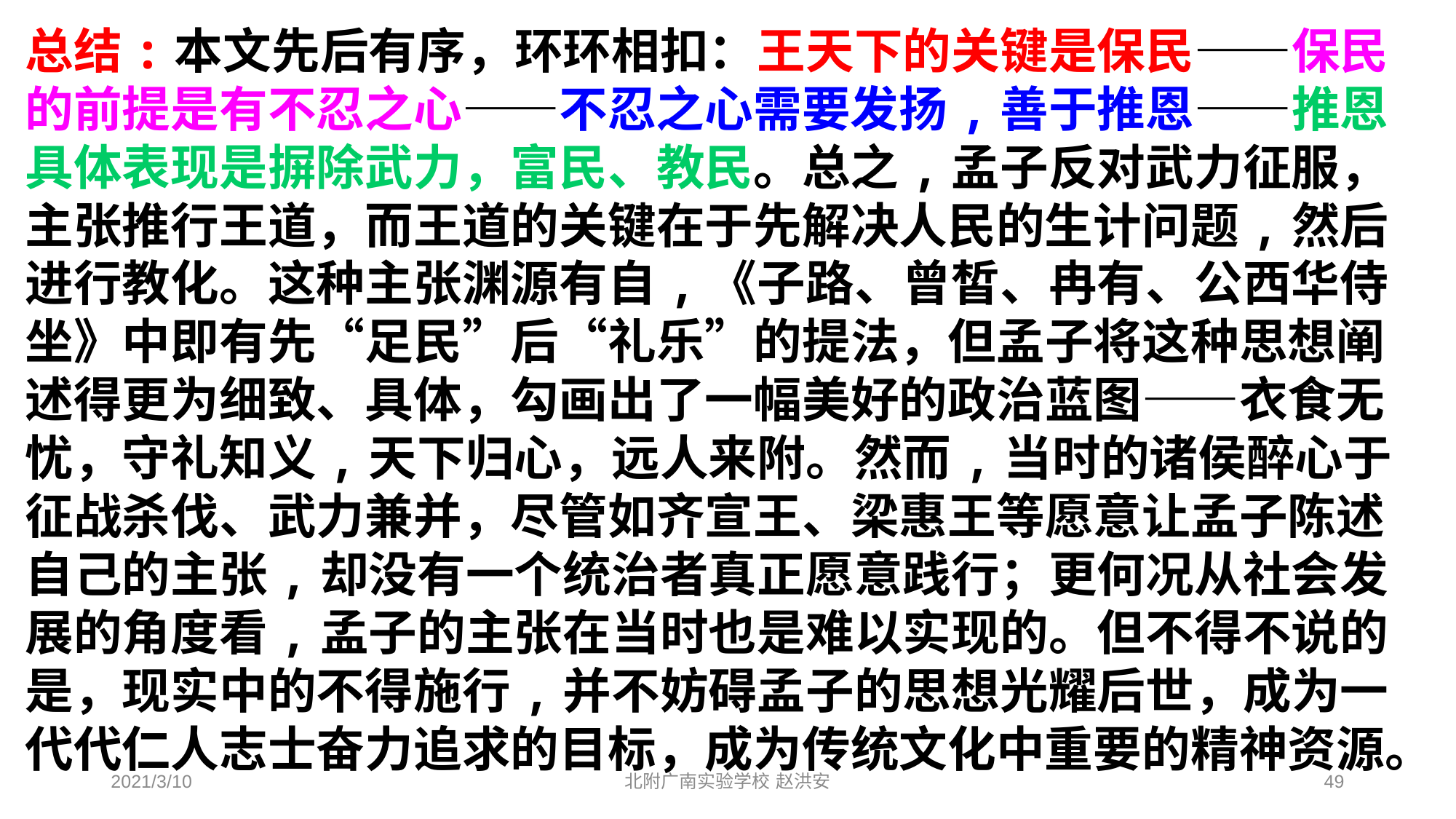

总结:本文先后有序，环环相扣：王天下的关键是保民——保民的前提是有不忍之心——不忍之心需要发扬,善于推恩——推恩具体表现是摒除武力，富民、教民。总之,孟子反对武力征服，主张推行王道，而王道的关键在于先解决人民的生计问题,然后进行教化。这种主张渊源有自,《子路、曾皙、冉有、公西华侍坐》中即有先“足民”后“礼乐”的提法，但孟子将这种思想阐述得更为细致、具体，勾画出了一幅美好的政治蓝图——衣食无忧，守礼知义,天下归心，远人来附。然而,当时的诸侯醉心于征战杀伐、武力兼并，尽管如齐宣王、梁惠王等愿意让孟子陈述自己的主张,却没有一个统治者真正愿意践行；更何况从社会发展的角度看,孟子的主张在当时也是难以实现的。但不得不说的是，现实中的不得施行,并不妨碍孟子的思想光耀后世，成为一代代仁人志士奋力追求的目标，成为传统文化中重要的精神资源。
2021/3/10
北附广南实验学校 赵洪安
49